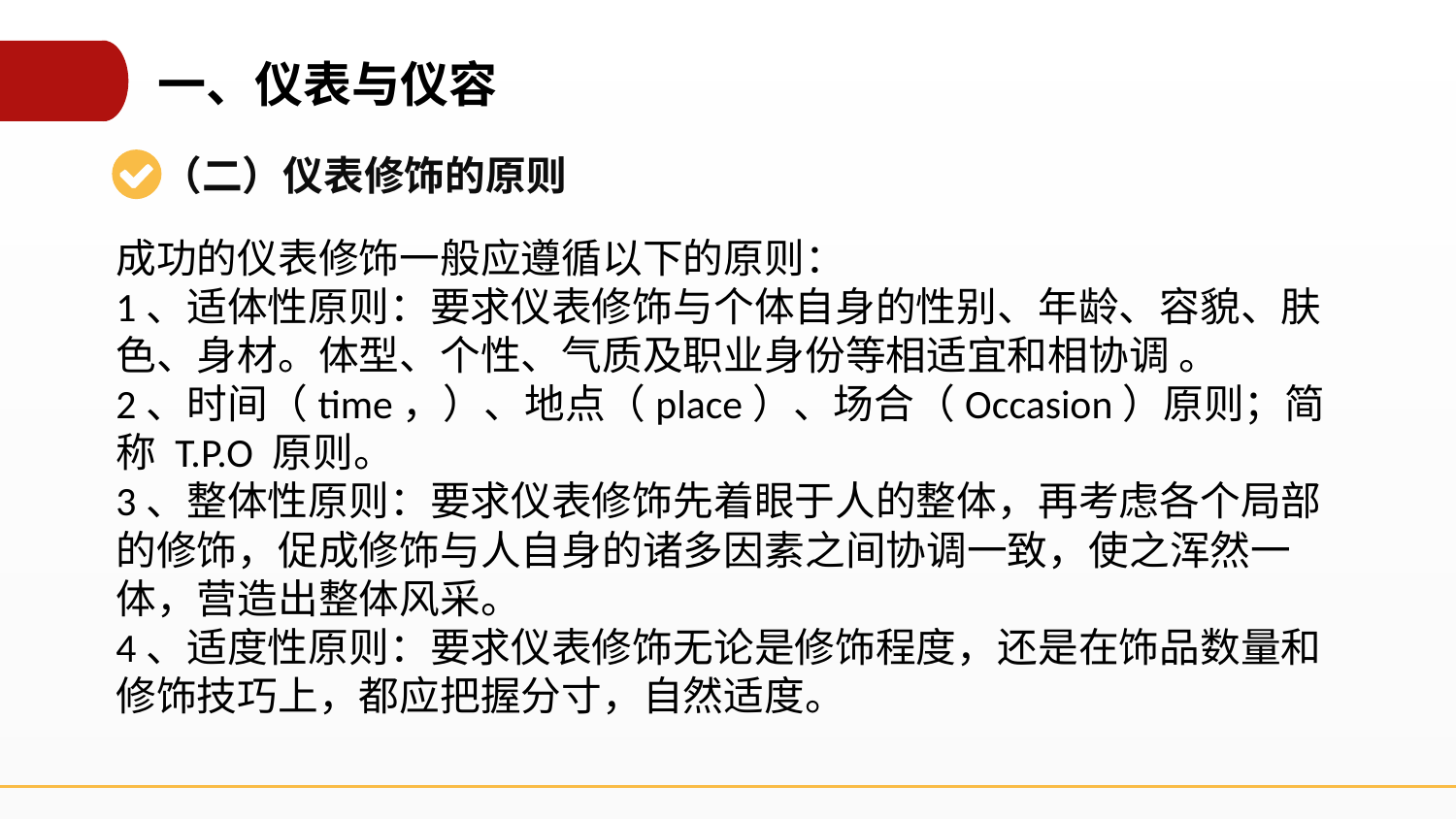

一、仪表与仪容

（二）仪表修饰的原则
成功的仪表修饰一般应遵循以下的原则：
1、适体性原则：要求仪表修饰与个体自身的性别、年龄、容貌、肤色、身材。体型、个性、气质及职业身份等相适宜和相协调 。
2、时间（time，）、地点（place）、场合（Occasion）原则；简称 T.P.O 原则。
3、整体性原则：要求仪表修饰先着眼于人的整体，再考虑各个局部的修饰，促成修饰与人自身的诸多因素之间协调一致，使之浑然一体，营造出整体风采。
4、适度性原则：要求仪表修饰无论是修饰程度，还是在饰品数量和修饰技巧上，都应把握分寸，自然适度。